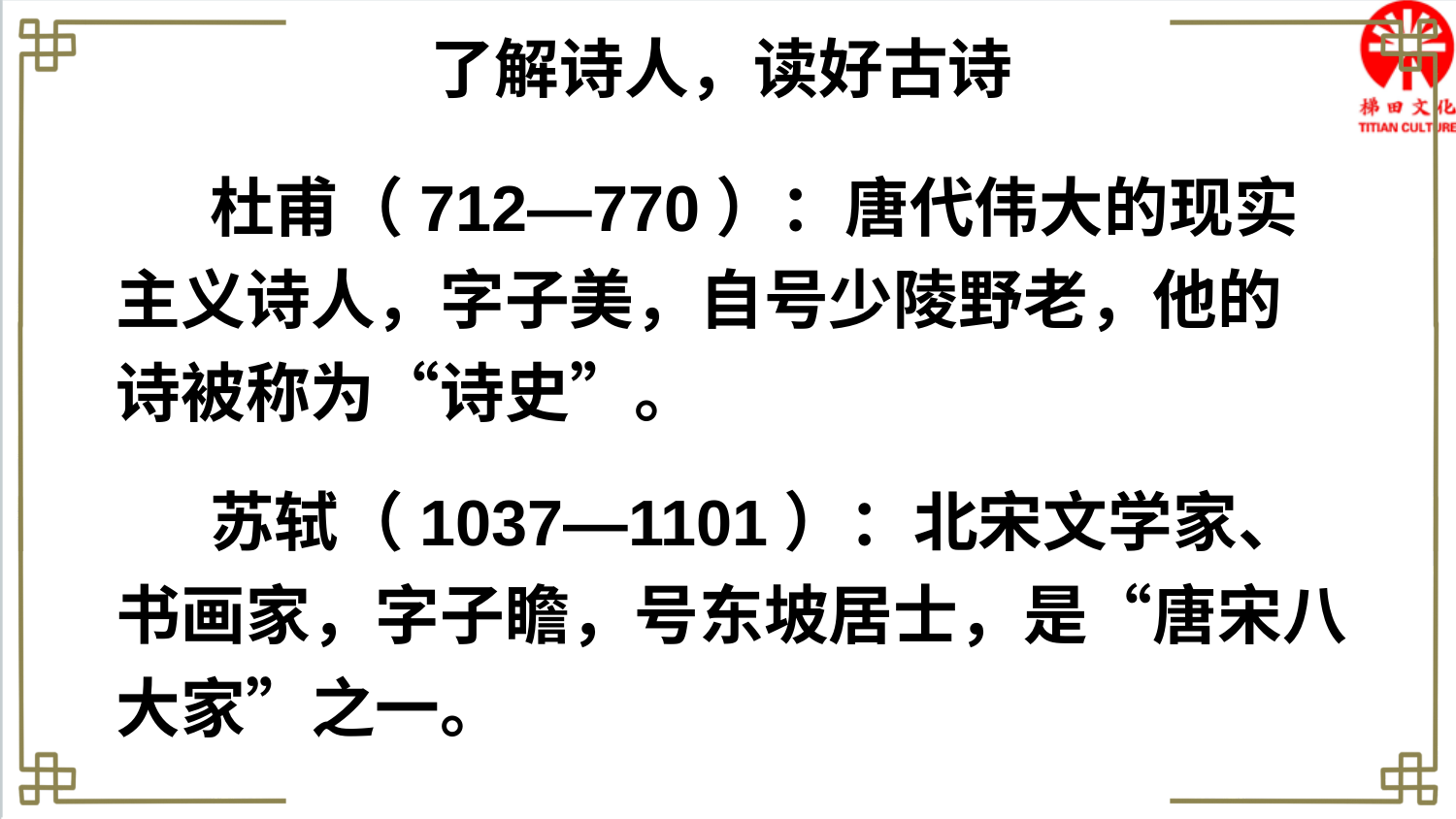

了解诗人，读好古诗
  杜甫（712—770）：唐代伟大的现实主义诗人，字子美，自号少陵野老，他的诗被称为“诗史”。
  苏轼（1037—1101）：北宋文学家、书画家，字子瞻，号东坡居士，是“唐宋八大家”之一。